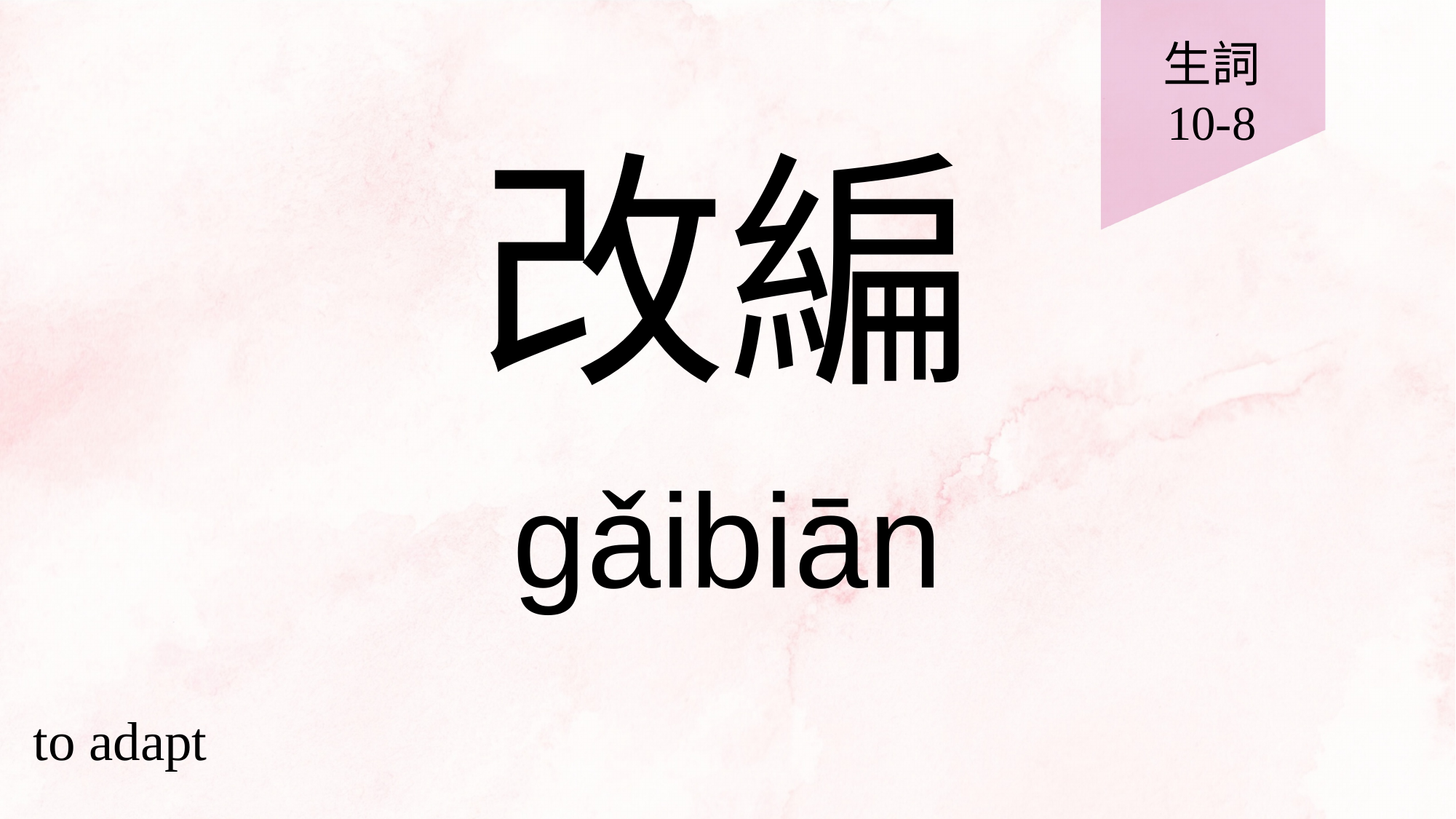

生詞
10-8
# 改編
gǎibiān
to adapt